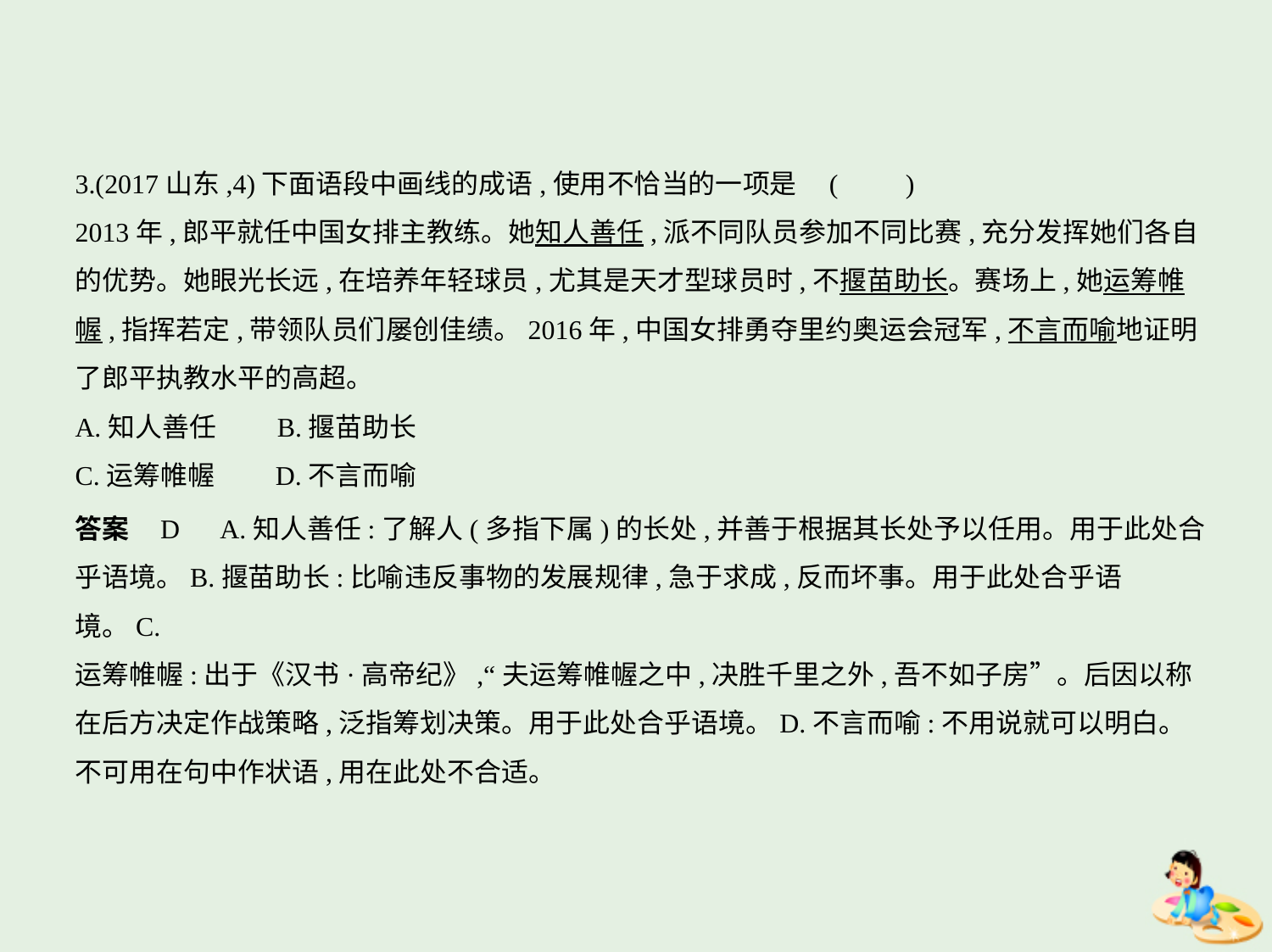

3.(2017山东,4)下面语段中画线的成语,使用不恰当的一项是 (　　)
2013年,郎平就任中国女排主教练。她知人善任,派不同队员参加不同比赛,充分发挥她们各自
的优势。她眼光长远,在培养年轻球员,尤其是天才型球员时,不揠苗助长。赛场上,她运筹帷
幄,指挥若定,带领队员们屡创佳绩。2016年,中国女排勇夺里约奥运会冠军,不言而喻地证明
了郎平执教水平的高超。
A.知人善任　　B.揠苗助长
C.运筹帷幄　　D.不言而喻
答案    D　A.知人善任:了解人(多指下属)的长处,并善于根据其长处予以任用。用于此处合
乎语境。B.揠苗助长:比喻违反事物的发展规律,急于求成,反而坏事。用于此处合乎语境。C.
运筹帷幄:出于《汉书·高帝纪》,“夫运筹帷幄之中,决胜千里之外,吾不如子房”。后因以称
在后方决定作战策略,泛指筹划决策。用于此处合乎语境。D.不言而喻:不用说就可以明白。
不可用在句中作状语,用在此处不合适。